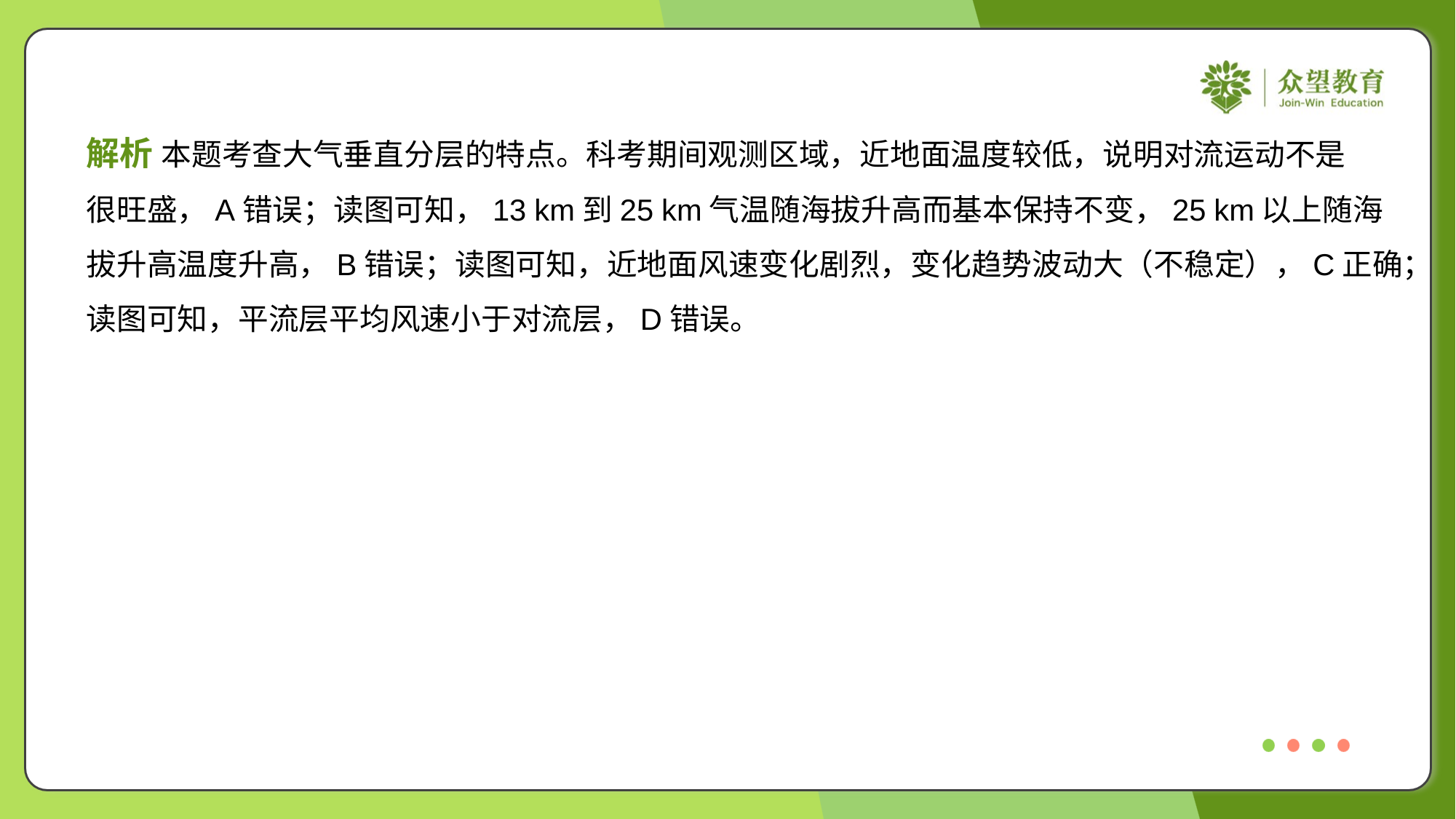

解析 本题考查大气垂直分层的特点。科考期间观测区域，近地面温度较低，说明对流运动不是
很旺盛，A错误；读图可知，13 km到25 km气温随海拔升高而基本保持不变，25 km以上随海
拔升高温度升高，B错误；读图可知，近地面风速变化剧烈，变化趋势波动大（不稳定），C正确；
读图可知，平流层平均风速小于对流层，D错误。